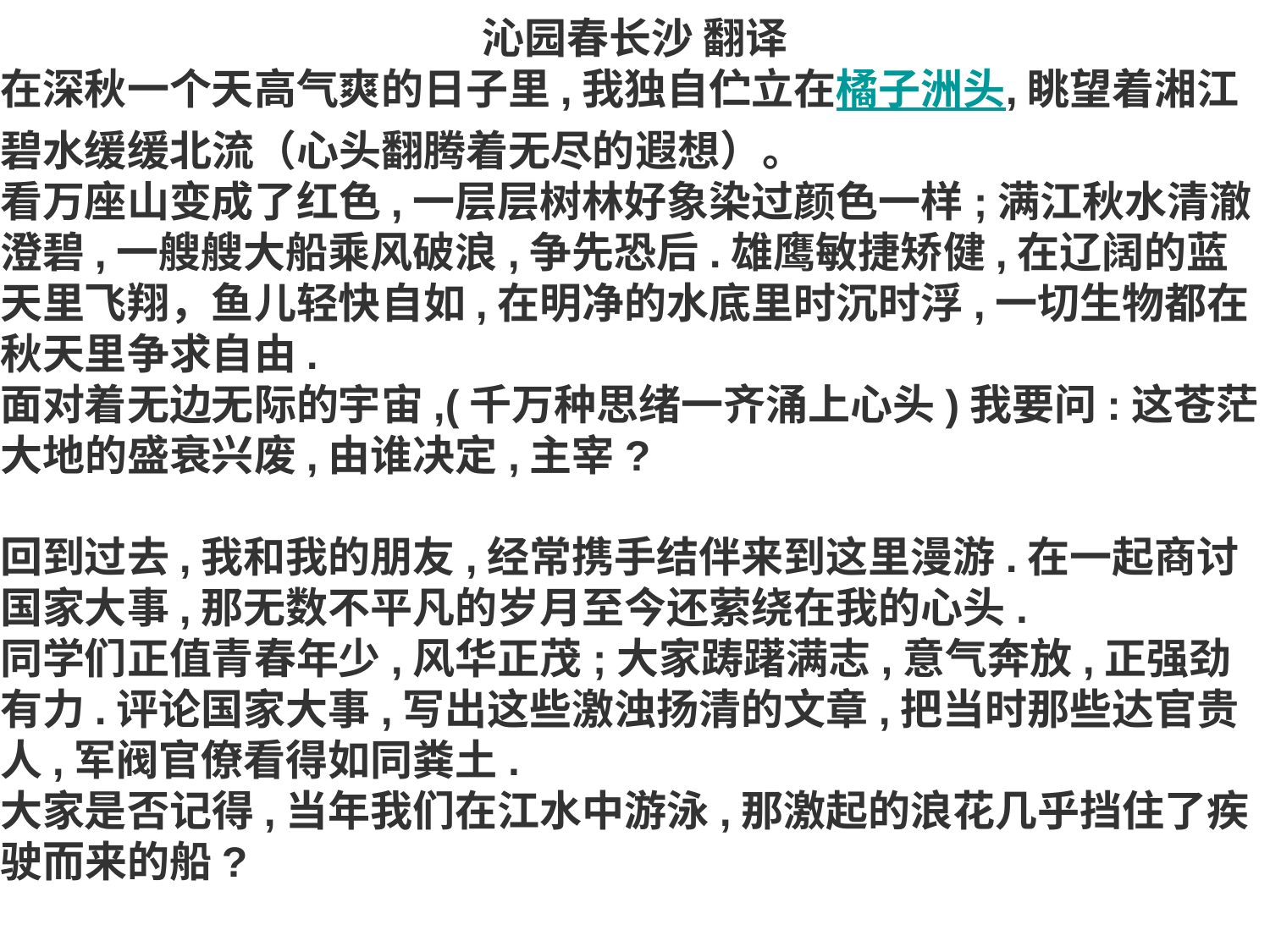

沁园春长沙 翻译
在深秋一个天高气爽的日子里,我独自伫立在橘子洲头,眺望着湘江碧水缓缓北流（心头翻腾着无尽的遐想）。
看万座山变成了红色,一层层树林好象染过颜色一样;满江秋水清澈澄碧,一艘艘大船乘风破浪,争先恐后.雄鹰敏捷矫健,在辽阔的蓝天里飞翔，鱼儿轻快自如,在明净的水底里时沉时浮,一切生物都在秋天里争求自由.
面对着无边无际的宇宙,(千万种思绪一齐涌上心头)我要问:这苍茫大地的盛衰兴废,由谁决定,主宰?
回到过去,我和我的朋友,经常携手结伴来到这里漫游.在一起商讨国家大事,那无数不平凡的岁月至今还萦绕在我的心头.
同学们正值青春年少,风华正茂;大家踌躇满志,意气奔放,正强劲有力.评论国家大事,写出这些激浊扬清的文章,把当时那些达官贵人,军阀官僚看得如同粪土.
大家是否记得,当年我们在江水中游泳,那激起的浪花几乎挡住了疾驶而来的船?